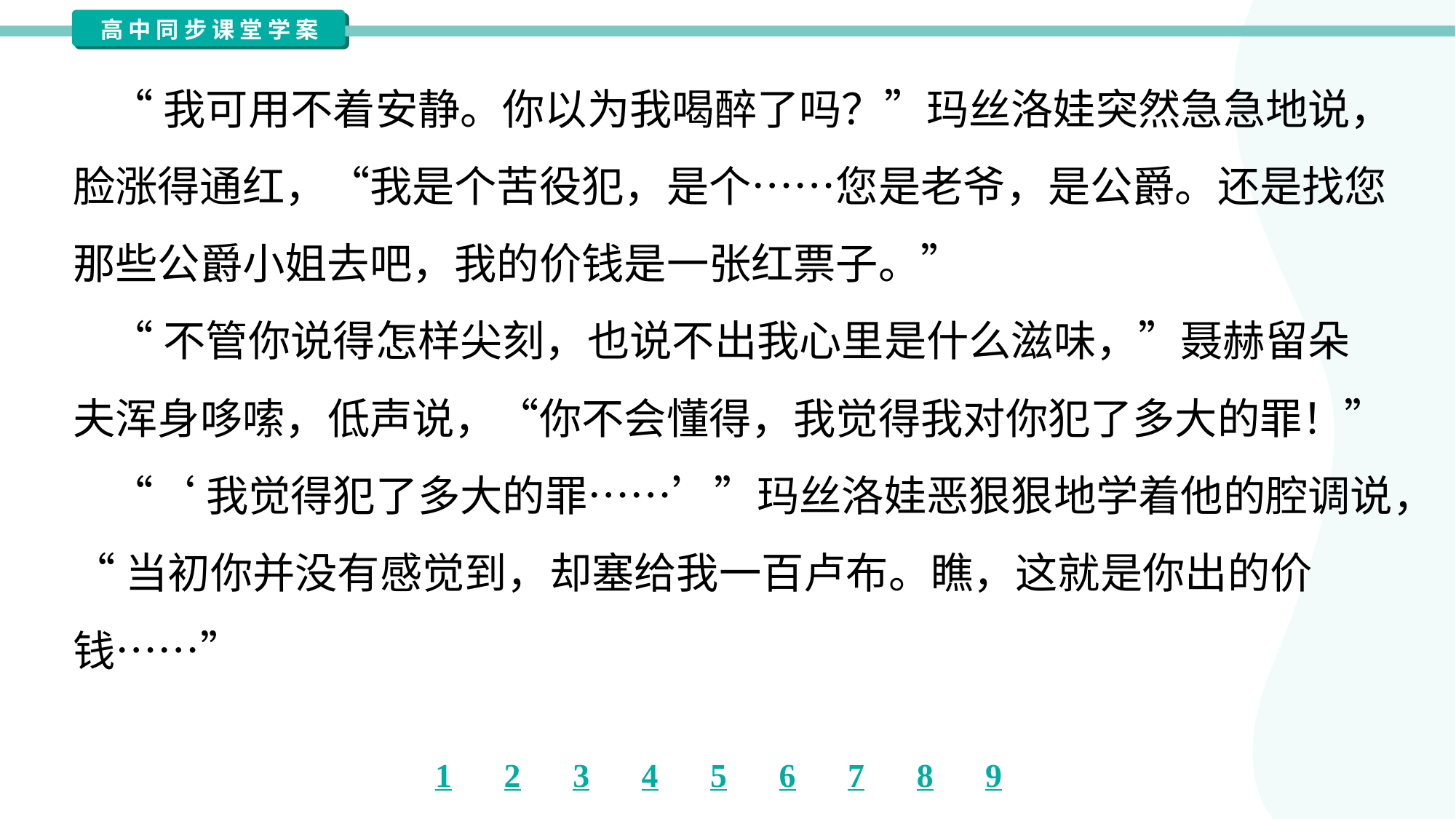

“我可用不着安静。你以为我喝醉了吗？”玛丝洛娃突然急急地说，
脸涨得通红，“我是个苦役犯，是个……您是老爷，是公爵。还是找您
那些公爵小姐去吧，我的价钱是一张红票子。”
    “不管你说得怎样尖刻，也说不出我心里是什么滋味，”聂赫留朵
夫浑身哆嗦，低声说，“你不会懂得，我觉得我对你犯了多大的罪！”
    “‘我觉得犯了多大的罪……’”玛丝洛娃恶狠狠地学着他的腔调说，
“当初你并没有感觉到，却塞给我一百卢布。瞧，这就是你出的价
钱……”